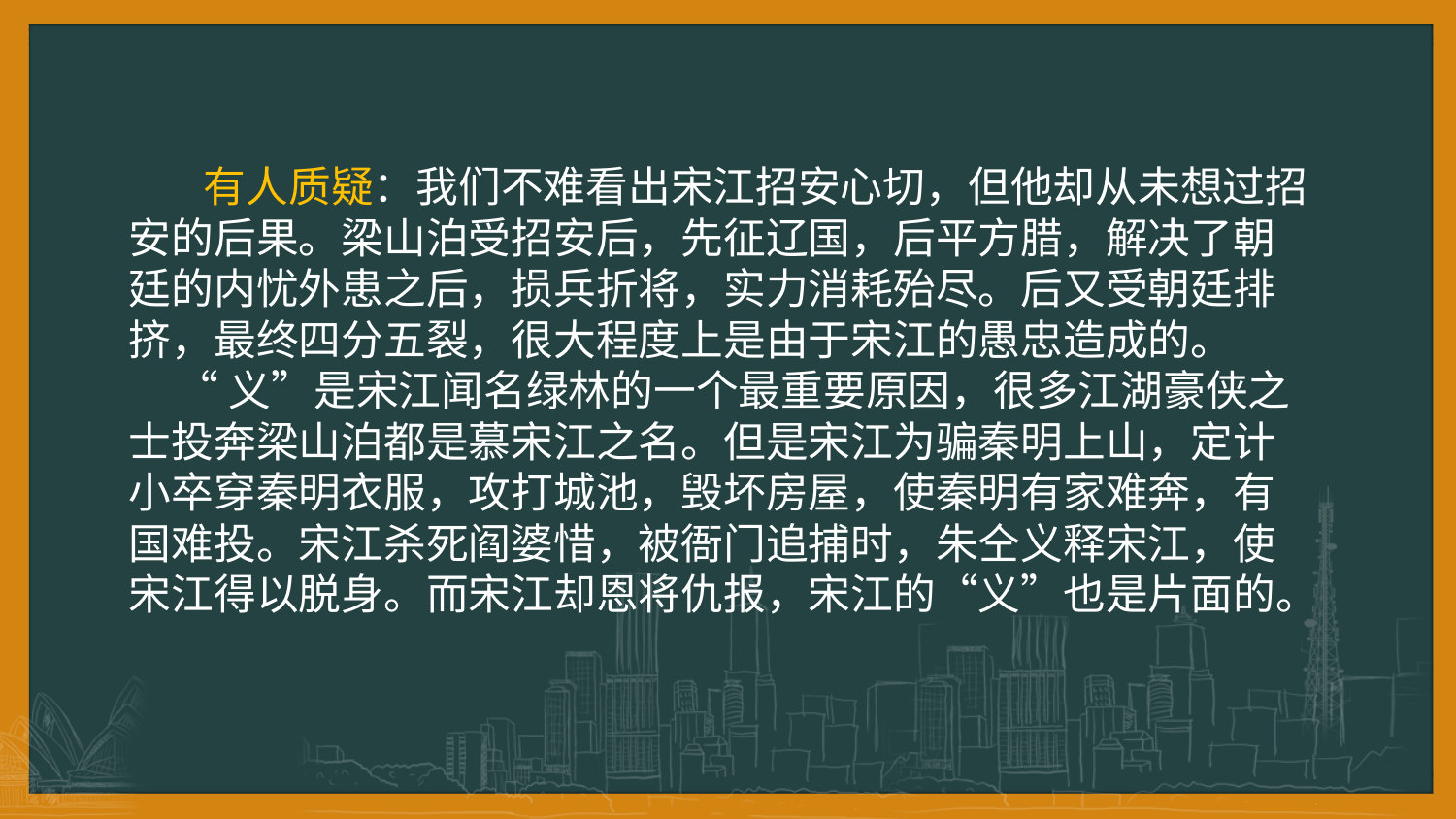

有人质疑：我们不难看出宋江招安心切，但他却从未想过招安的后果。梁山泊受招安后，先征辽国，后平方腊，解决了朝廷的内忧外患之后，损兵折将，实力消耗殆尽。后又受朝廷排挤，最终四分五裂，很大程度上是由于宋江的愚忠造成的。
     “义”是宋江闻名绿林的一个最重要原因，很多江湖豪侠之士投奔梁山泊都是慕宋江之名。但是宋江为骗秦明上山，定计小卒穿秦明衣服，攻打城池，毁坏房屋，使秦明有家难奔，有国难投。宋江杀死阎婆惜，被衙门追捕时，朱仝义释宋江，使宋江得以脱身。而宋江却恩将仇报，宋江的“义”也是片面的。